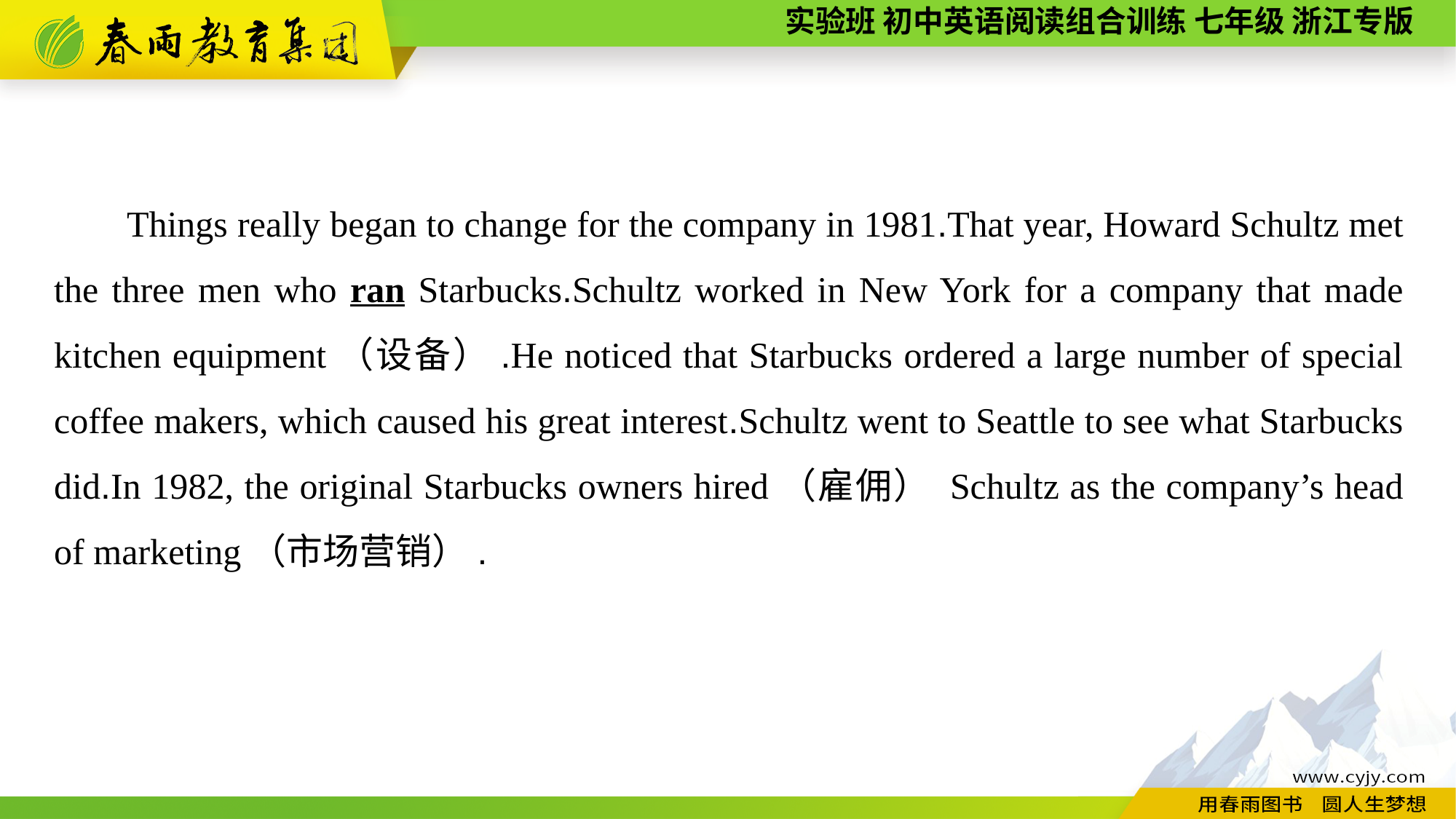

Things really began to change for the company in 1981.That year, Howard Schultz met the three men who ran Starbucks.Schultz worked in New York for a company that made kitchen equipment（设备）.He noticed that Starbucks ordered a large number of special coffee makers, which caused his great interest.Schultz went to Seattle to see what Starbucks did.In 1982, the original Starbucks owners hired（雇佣） Schultz as the company’s head of marketing（市场营销）.